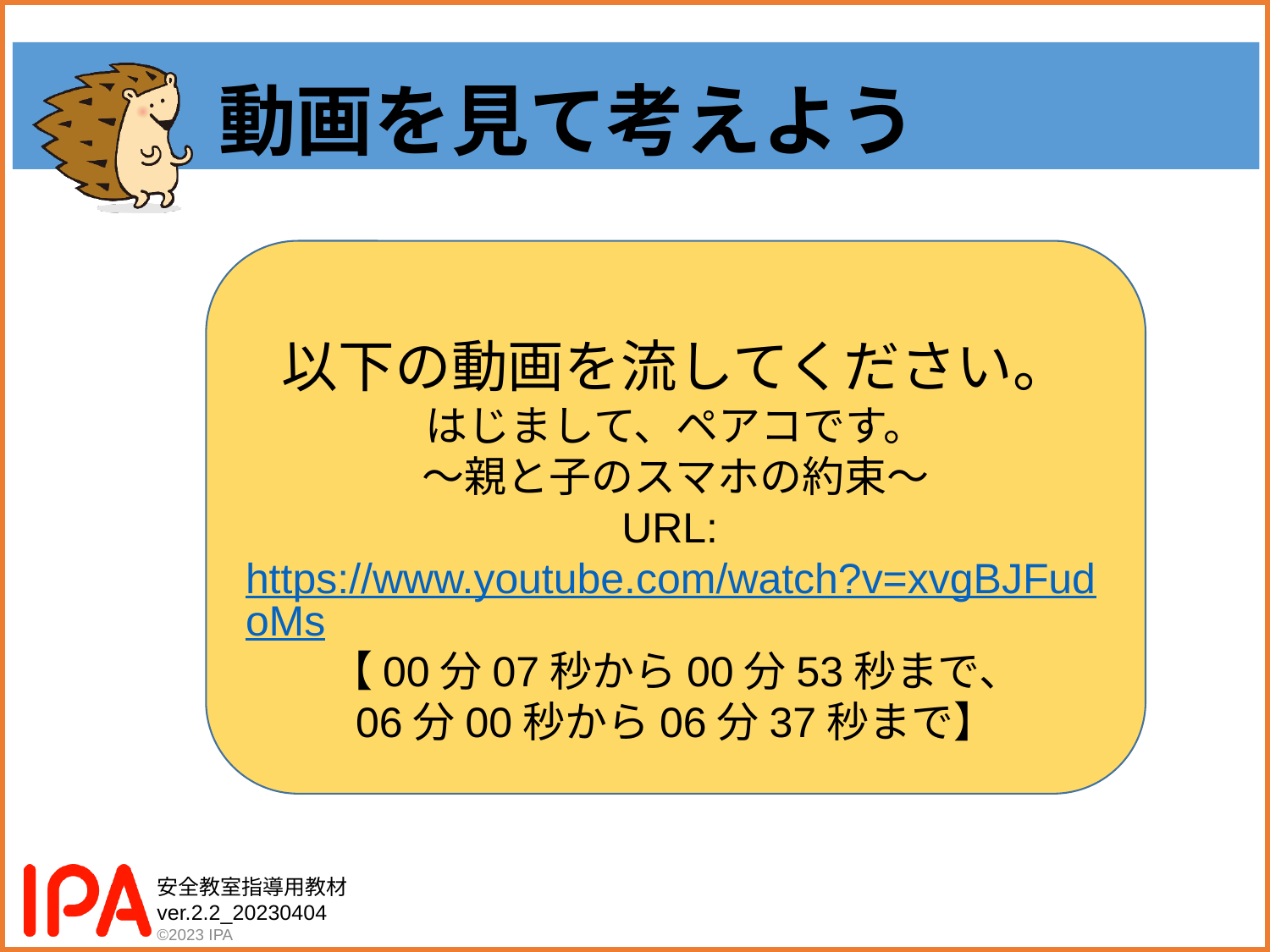

動画を見て考えよう
以下の動画を流してください。
はじまして、ペアコです。
～親と子のスマホの約束～
URL: https://www.youtube.com/watch?v=xvgBJFudoMs
【00分07秒から00分53秒まで、
06分00秒から06分37秒まで】